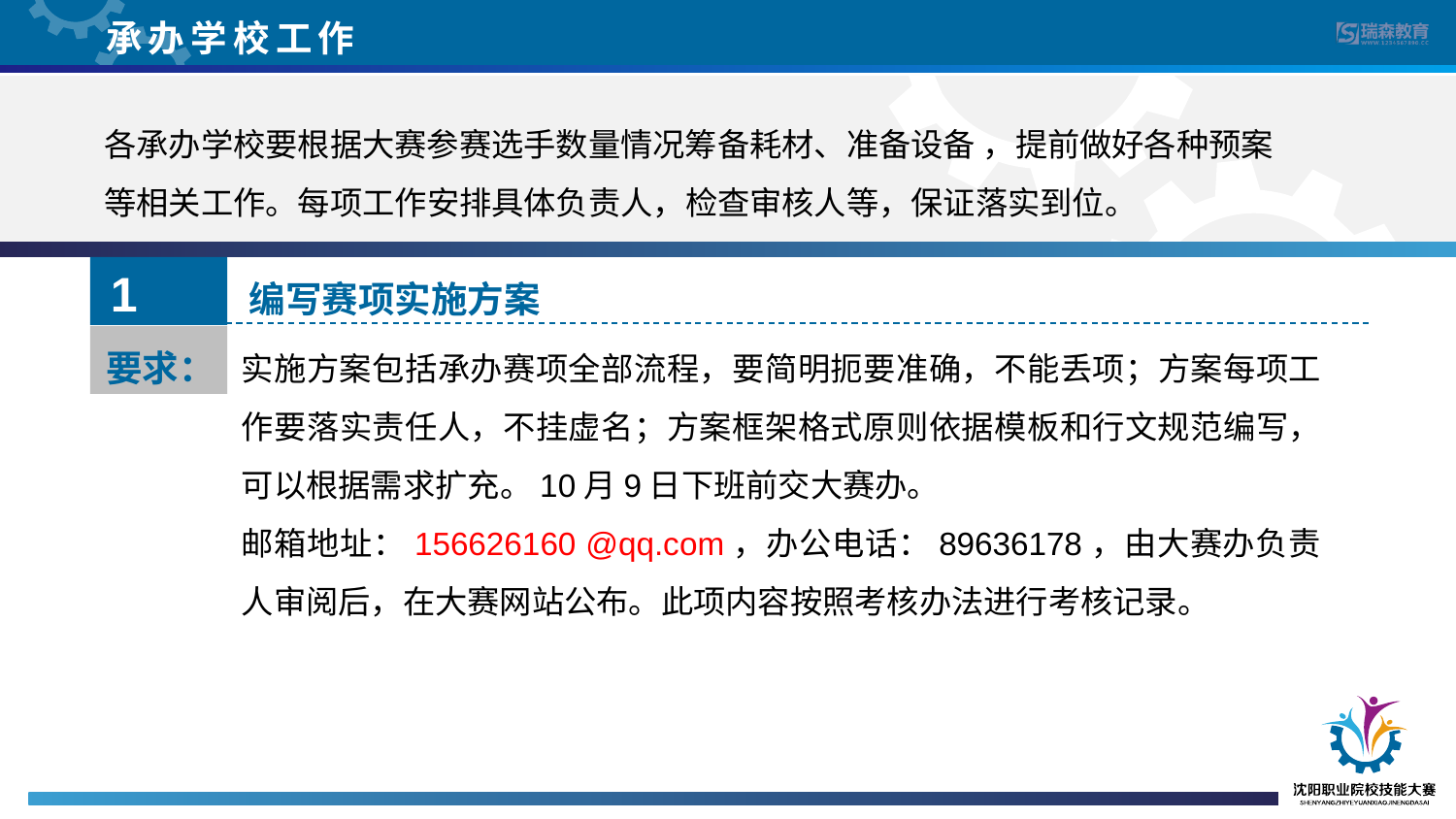

承办学校工作

各承办学校要根据大赛参赛选手数量情况筹备耗材、准备设备 ，提前做好各种预案等相关工作。每项工作安排具体负责人，检查审核人等，保证落实到位。

1
编写赛项实施方案

实施方案包括承办赛项全部流程，要简明扼要准确，不能丢项；方案每项工作要落实责任人，不挂虚名；方案框架格式原则依据模板和行文规范编写，可以根据需求扩充。10月9日下班前交大赛办。
邮箱地址：156626160 @qq.com，办公电话：89636178，由大赛办负责人审阅后，在大赛网站公布。此项内容按照考核办法进行考核记录。
 要求：